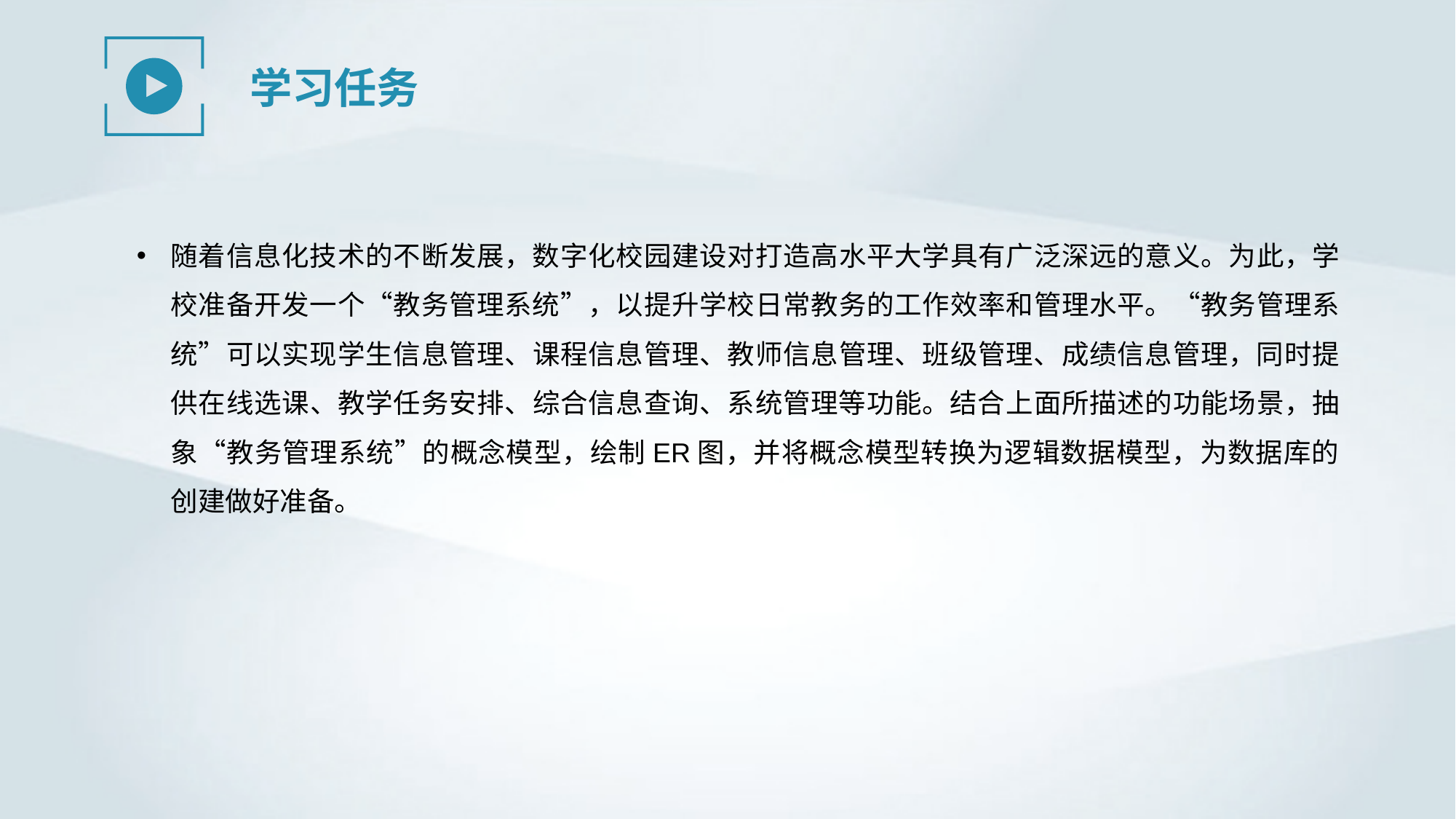

学习任务
随着信息化技术的不断发展，数字化校园建设对打造高水平大学具有广泛深远的意义。为此，学校准备开发一个“教务管理系统”，以提升学校日常教务的工作效率和管理水平。“教务管理系统”可以实现学生信息管理、课程信息管理、教师信息管理、班级管理、成绩信息管理，同时提供在线选课、教学任务安排、综合信息查询、系统管理等功能。结合上面所描述的功能场景，抽象“教务管理系统”的概念模型，绘制ER图，并将概念模型转换为逻辑数据模型，为数据库的创建做好准备。